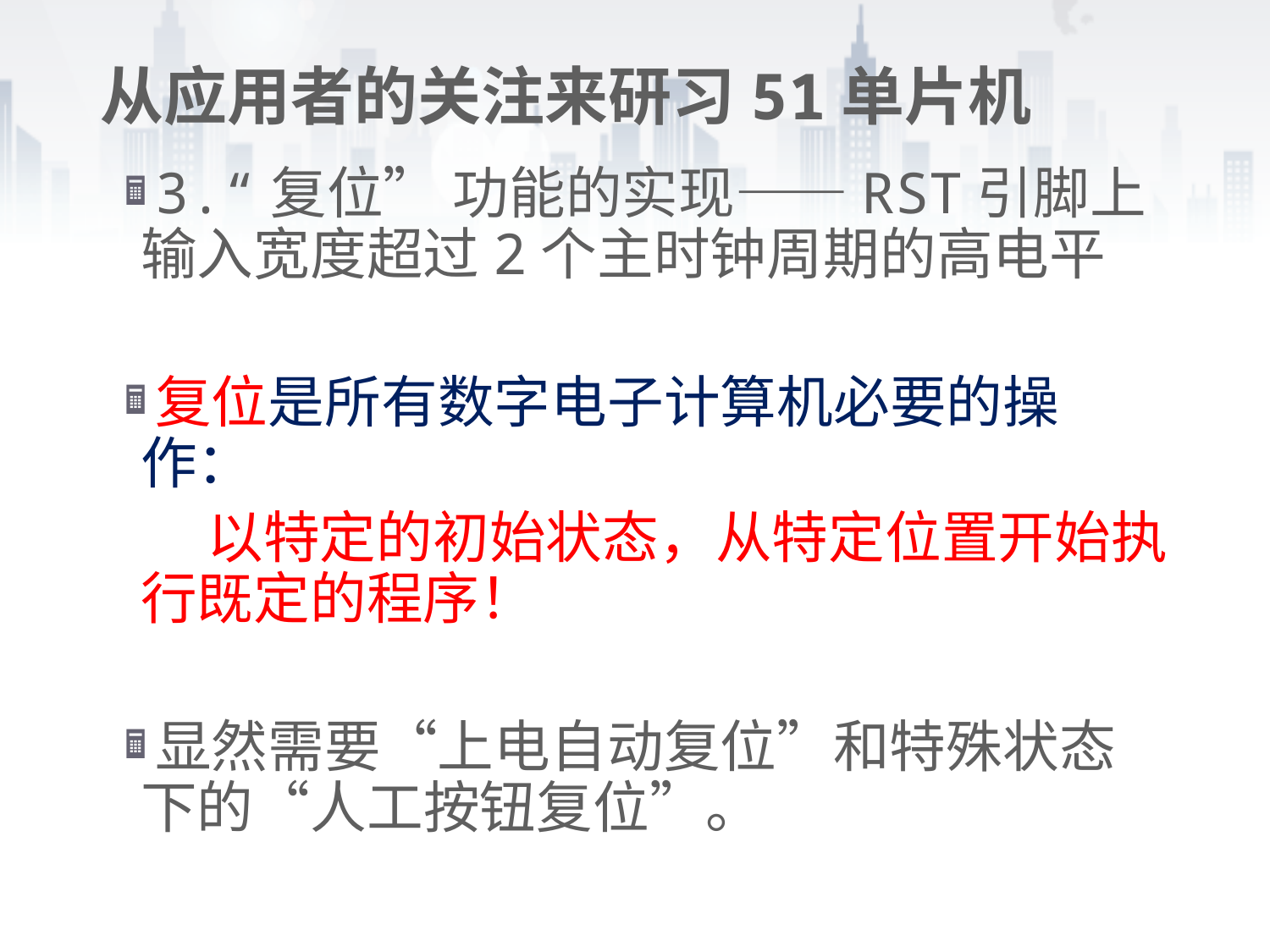

# 从应用者的关注来研习51单片机
3.“复位” 功能的实现——RST引脚上输入宽度超过2个主时钟周期的高电平

复位是所有数字电子计算机必要的操作：
      以特定的初始状态，从特定位置开始执行既定的程序！

显然需要“上电自动复位”和特殊状态下的“人工按钮复位”。